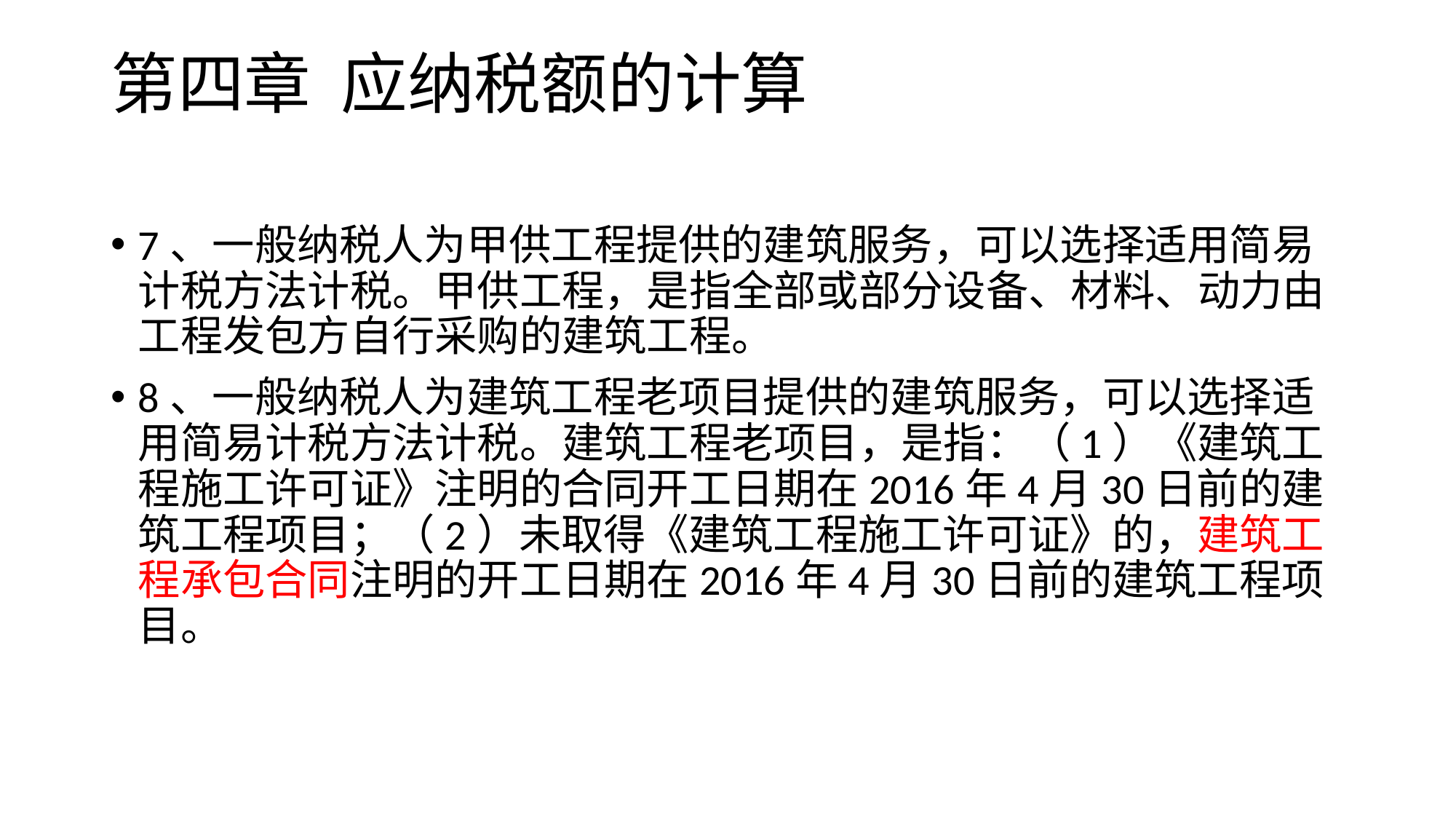

# 第四章  应纳税额的计算

7、一般纳税人为甲供工程提供的建筑服务，可以选择适用简易计税方法计税。甲供工程，是指全部或部分设备、材料、动力由工程发包方自行采购的建筑工程。
8、一般纳税人为建筑工程老项目提供的建筑服务，可以选择适用简易计税方法计税。建筑工程老项目，是指：（1）《建筑工程施工许可证》注明的合同开工日期在2016年4月30日前的建筑工程项目；（2）未取得《建筑工程施工许可证》的，建筑工程承包合同注明的开工日期在2016年4月30日前的建筑工程项目。